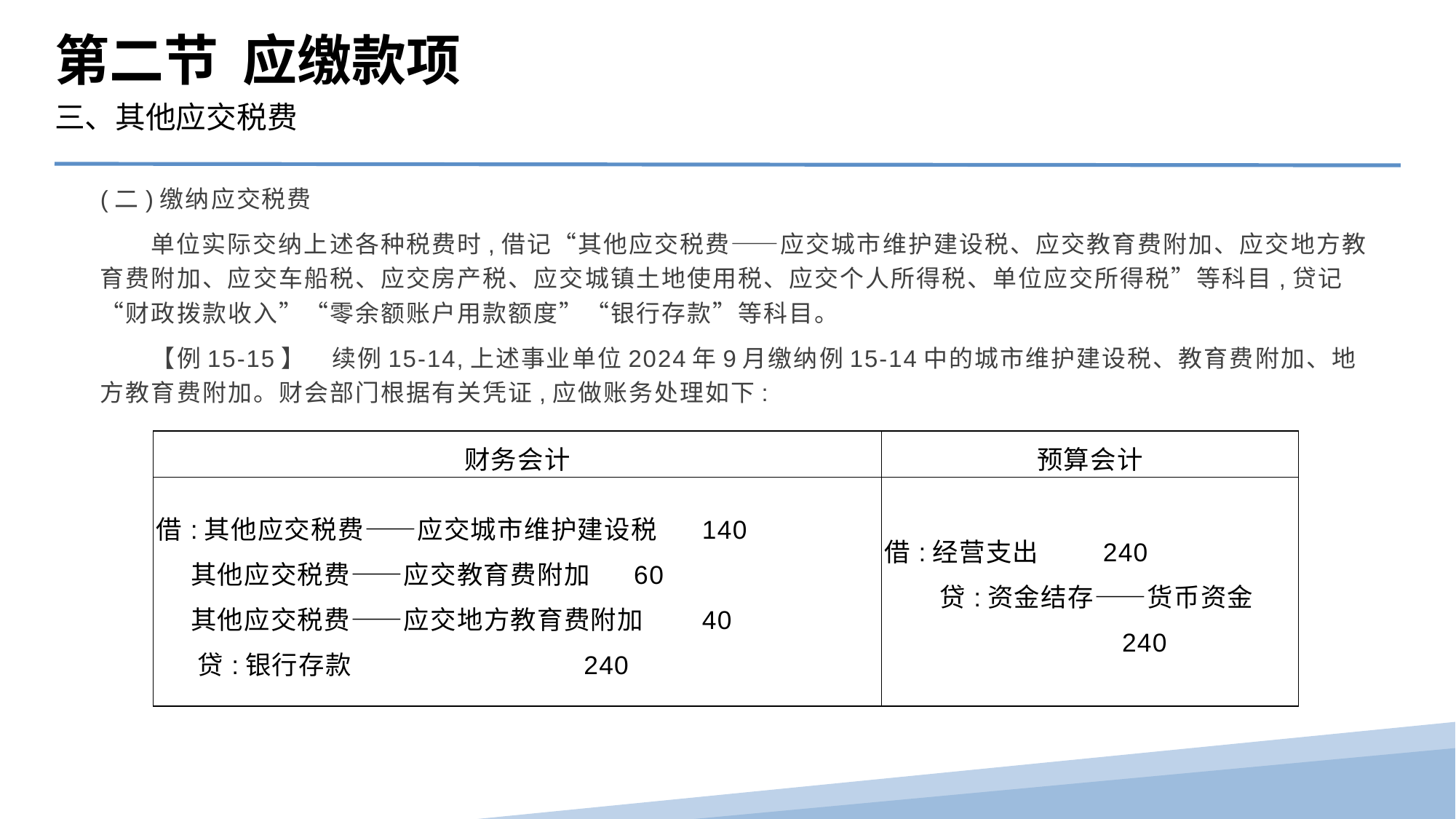

第二节  应缴款项
三、其他应交税费
(二)缴纳应交税费
　　单位实际交纳上述各种税费时,借记“其他应交税费——应交城市维护建设税、应交教育费附加、应交地方教育费附加、应交车船税、应交房产税、应交城镇土地使用税、应交个人所得税、单位应交所得税”等科目,贷记“财政拨款收入”“零余额账户用款额度”“银行存款”等科目。
　　【例15-15】　续例15-14,上述事业单位2024年9月缴纳例15-14中的城市维护建设税、教育费附加、地方教育费附加。财会部门根据有关凭证,应做账务处理如下:
| 财务会计 | 预算会计 |
| --- | --- |
| 借:其他应交税费——应交城市维护建设税 140 其他应交税费——应交教育费附加 60 其他应交税费——应交地方教育费附加 40 贷:银行存款 240 | 借:经营支出 240 贷:资金结存——货币资金 240 |